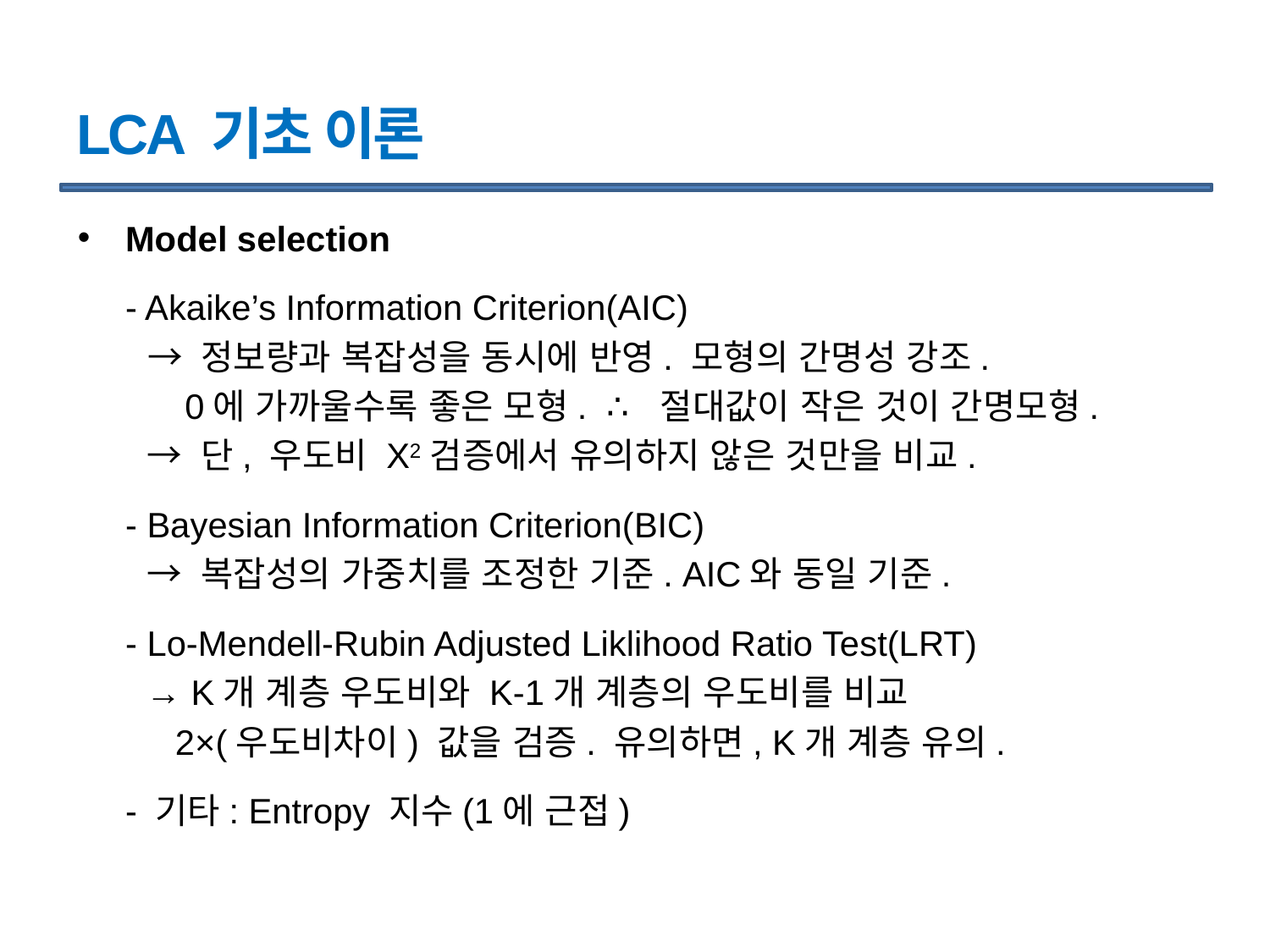

# LCA 기초 이론
Model selection

	- Akaike’s Information Criterion(AIC)
       → 정보량과 복잡성을 동시에 반영. 모형의 간명성 강조.
           0에 가까울수록 좋은 모형.  ∴ 절대값이 작은 것이 간명모형.
       → 단, 우도비 X2검증에서 유의하지 않은 것만을 비교.

	- Bayesian Information Criterion(BIC)
       → 복잡성의 가중치를 조정한 기준. AIC와 동일 기준.

	- Lo-Mendell-Rubin Adjusted Liklihood Ratio Test(LRT)
       → K개 계층 우도비와 K-1개 계층의 우도비를 비교
          2×(우도비차이) 값을 검증. 유의하면, K개 계층 유의.

	- 기타: Entropy 지수(1에 근접)